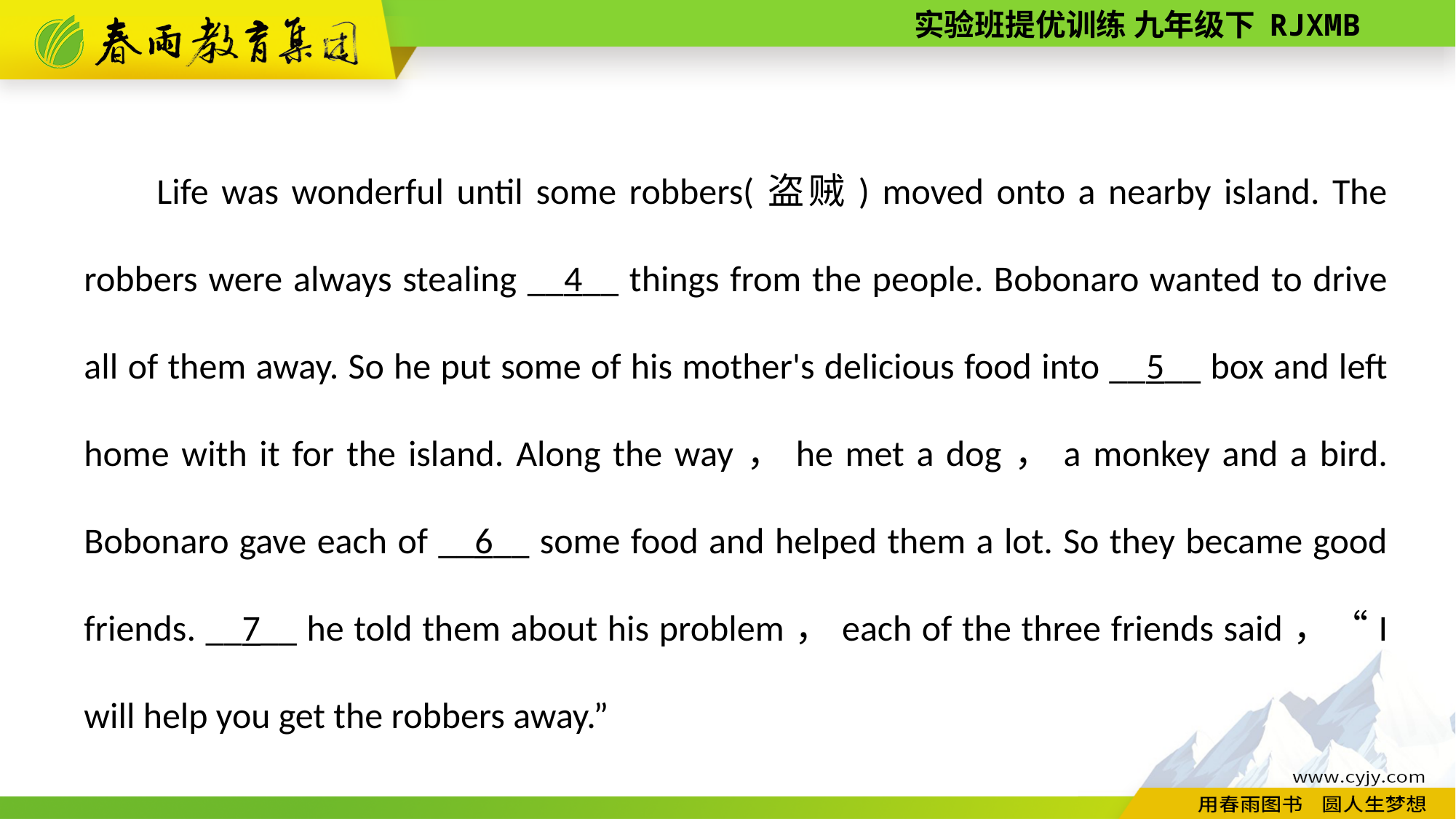

Life was wonderful until some robbers(盗贼) moved onto a nearby island. The robbers were always stealing __4__ things from the people. Bobonaro wanted to drive all of them away. So he put some of his mother's delicious food into __5__ box and left home with it for the island. Along the way，he met a dog，a monkey and a bird. Bobonaro gave each of __6__ some food and helped them a lot. So they became good friends. __7__ he told them about his problem，each of the three friends said，“I will help you get the robbers away.”